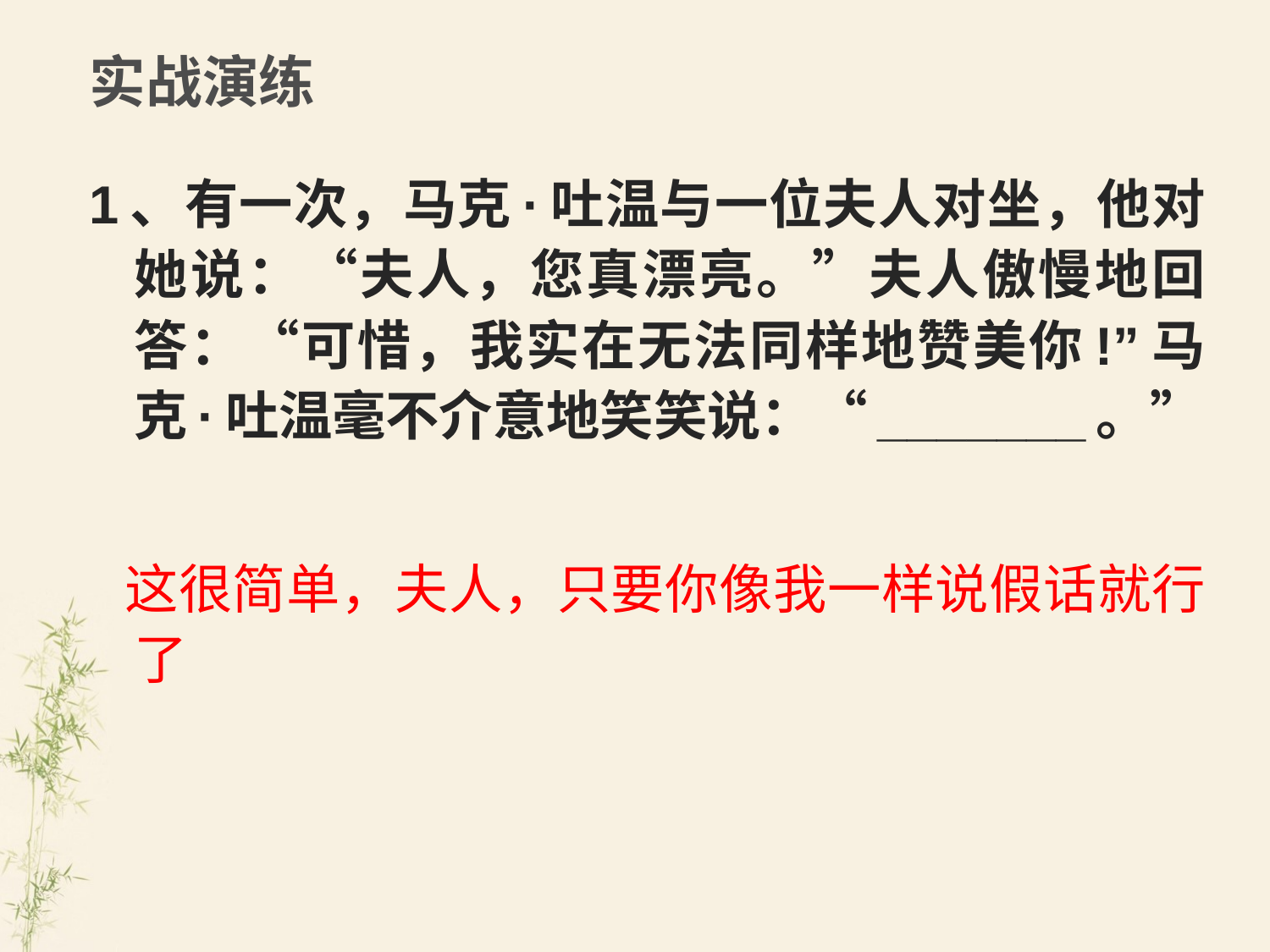

# 实战演练
1、有一次，马克·吐温与一位夫人对坐，他对她说：“夫人，您真漂亮。”夫人傲慢地回答：“可惜，我实在无法同样地赞美你!”马克·吐温毫不介意地笑笑说：“_______。”

  这很简单，夫人，只要你像我一样说假话就行了